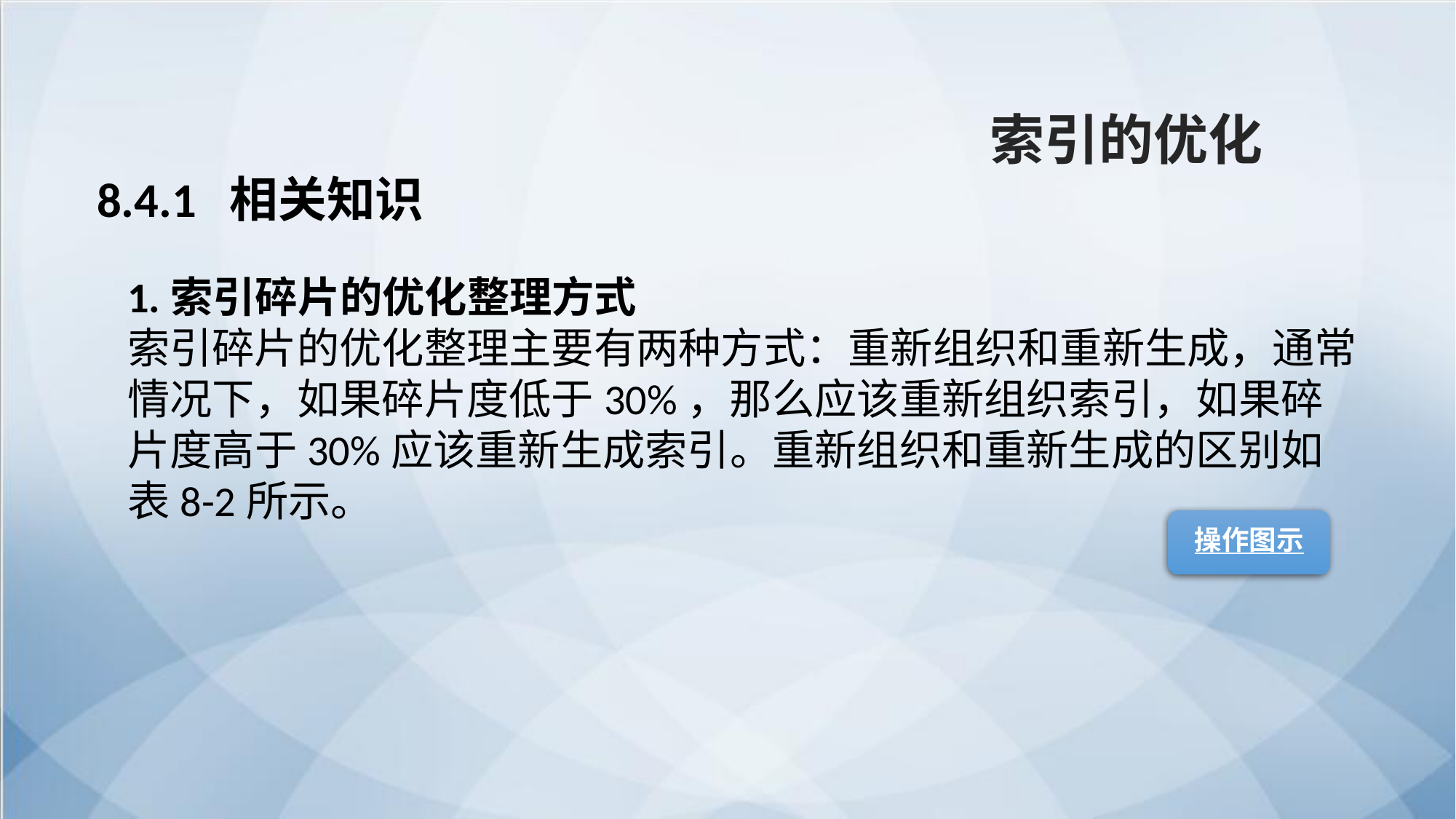

索引的优化
8.4.1  相关知识
1.索引碎片的优化整理方式
索引碎片的优化整理主要有两种方式：重新组织和重新生成，通常情况下，如果碎片度低于30%，那么应该重新组织索引，如果碎片度高于30%应该重新生成索引。重新组织和重新生成的区别如表8-2所示。
操作图示